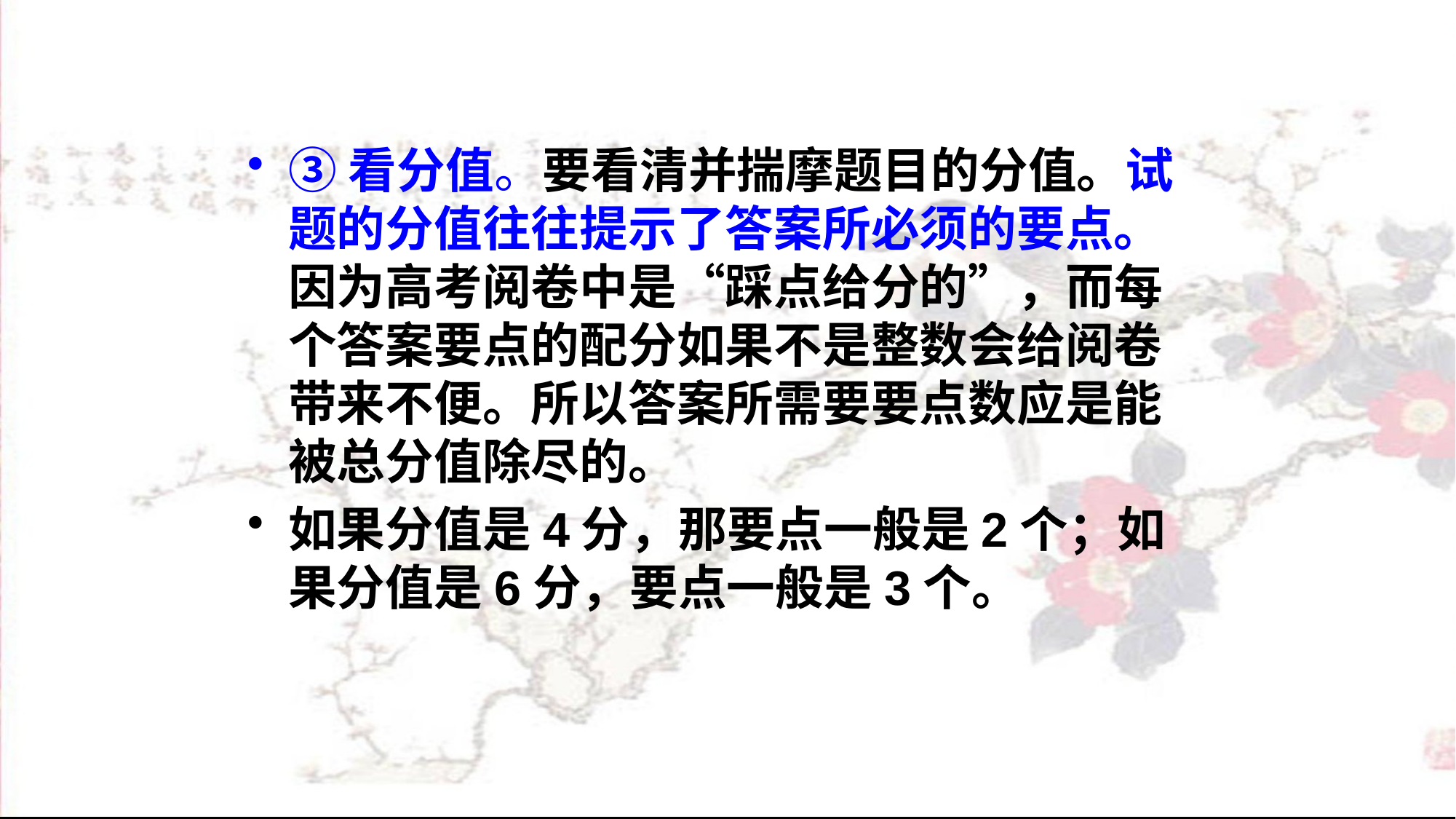

③看分值。要看清并揣摩题目的分值。试题的分值往往提示了答案所必须的要点。因为高考阅卷中是“踩点给分的”，而每个答案要点的配分如果不是整数会给阅卷带来不便。所以答案所需要要点数应是能被总分值除尽的。
如果分值是4分，那要点一般是2个；如果分值是6分，要点一般是3个。